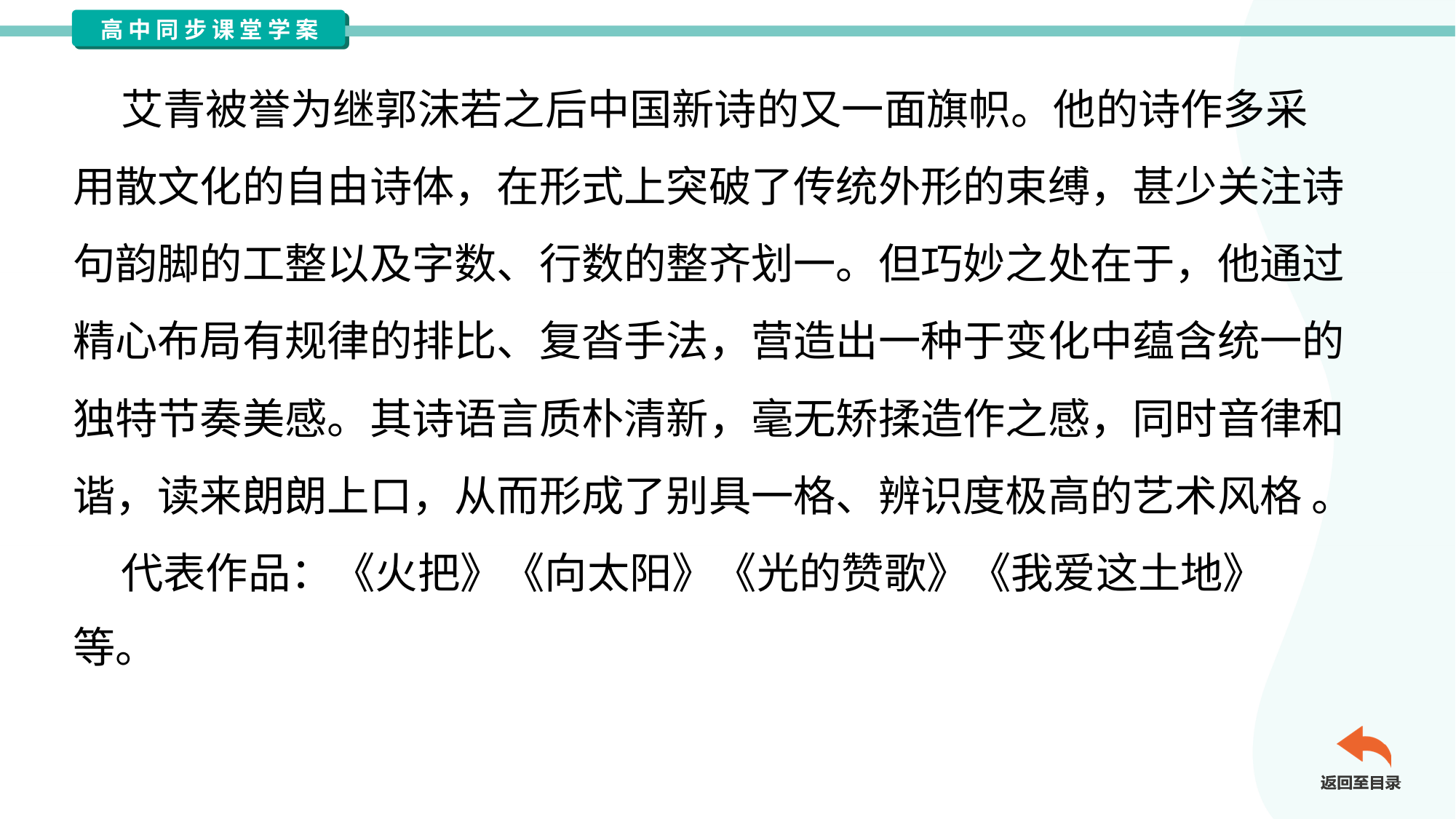

艾青被誉为继郭沫若之后中国新诗的又一面旗帜。他的诗作多采
用散文化的自由诗体，在形式上突破了传统外形的束缚，甚少关注诗
句韵脚的工整以及字数、行数的整齐划一。但巧妙之处在于，他通过
精心布局有规律的排比、复沓手法，营造出一种于变化中蕴含统一的
独特节奏美感。其诗语言质朴清新，毫无矫揉造作之感，同时音律和
谐，读来朗朗上口，从而形成了别具一格、辨识度极高的艺术风格 。
    代表作品：《火把》《向太阳》《光的赞歌》《我爱这土地》
等。#1.3